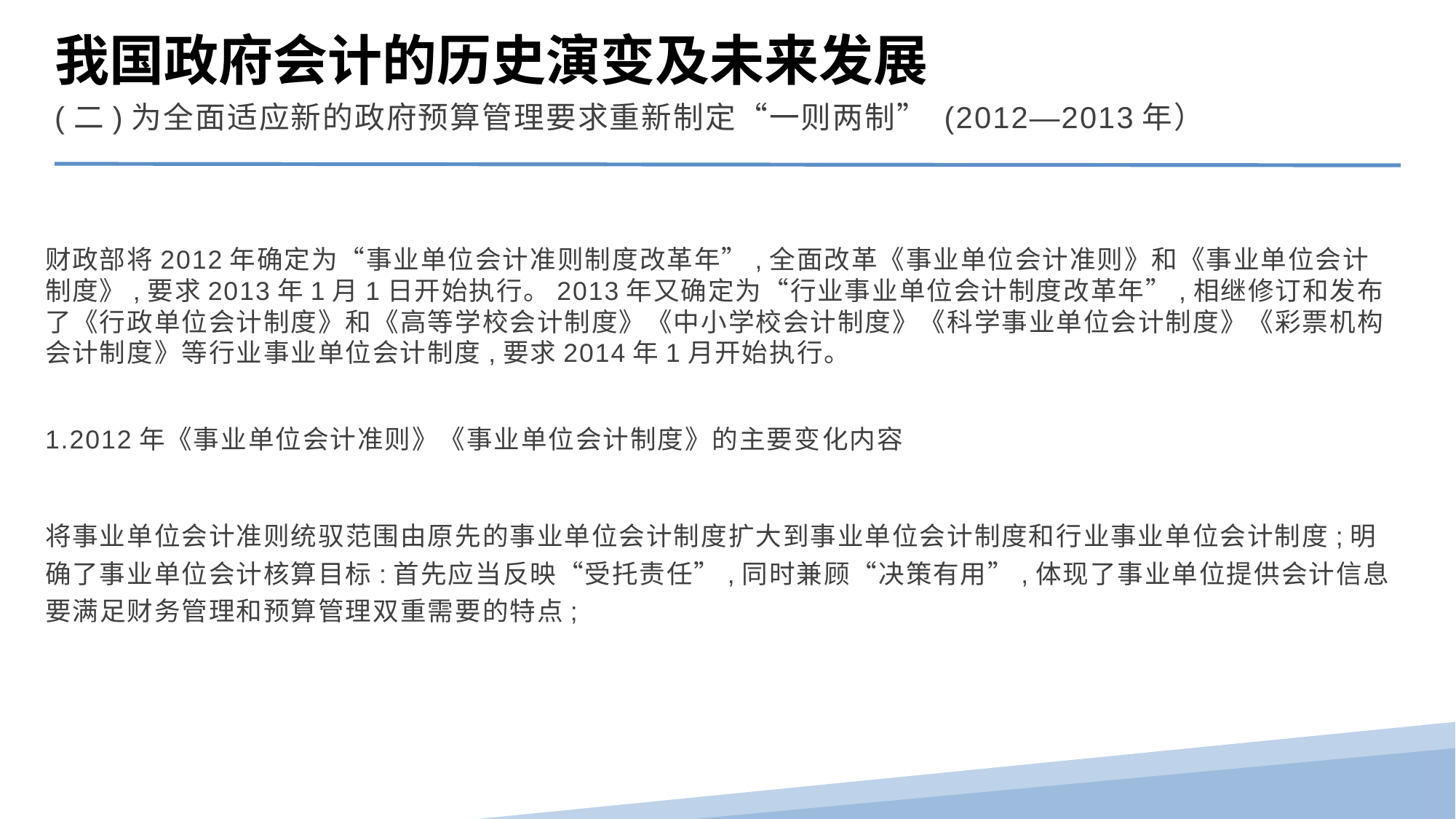

我国政府会计的历史演变及未来发展
(二)为全面适应新的政府预算管理要求重新制定“一则两制” (2012—2013年）
财政部将2012年确定为“事业单位会计准则制度改革年”,全面改革《事业单位会计准则》和《事业单位会计制度》,要求2013年1月1日开始执行。2013年又确定为“行业事业单位会计制度改革年”,相继修订和发布了《行政单位会计制度》和《高等学校会计制度》《中小学校会计制度》《科学事业单位会计制度》《彩票机构会计制度》等行业事业单位会计制度,要求2014年1月开始执行。

1.2012年《事业单位会计准则》《事业单位会计制度》的主要变化内容

将事业单位会计准则统驭范围由原先的事业单位会计制度扩大到事业单位会计制度和行业事业单位会计制度;明确了事业单位会计核算目标:首先应当反映“受托责任”,同时兼顾“决策有用”,体现了事业单位提供会计信息要满足财务管理和预算管理双重需要的特点;